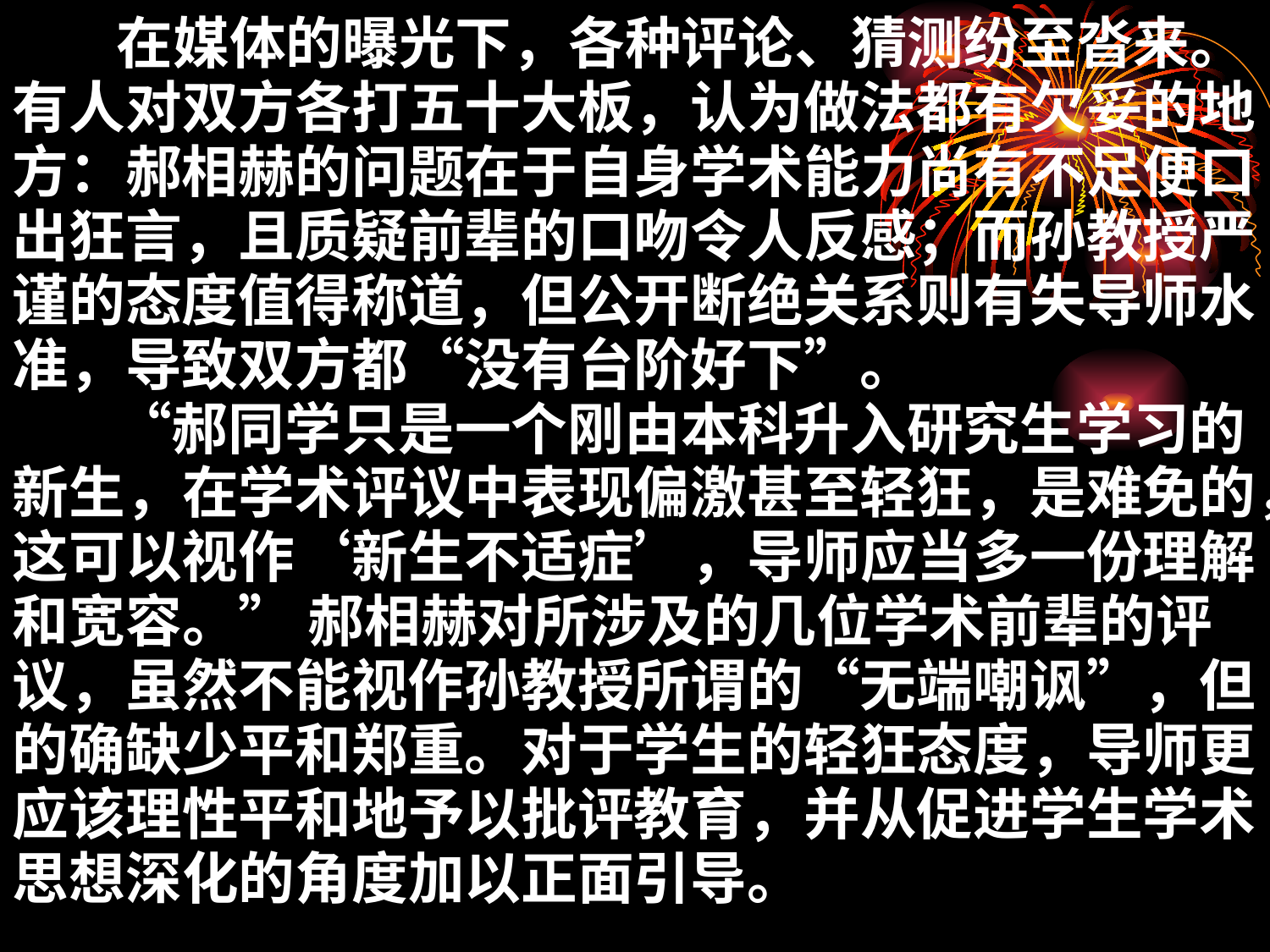

在媒体的曝光下，各种评论、猜测纷至沓来。有人对双方各打五十大板，认为做法都有欠妥的地方：郝相赫的问题在于自身学术能力尚有不足便口出狂言，且质疑前辈的口吻令人反感；而孙教授严谨的态度值得称道，但公开断绝关系则有失导师水准，导致双方都“没有台阶好下”。
        “郝同学只是一个刚由本科升入研究生学习的新生，在学术评议中表现偏激甚至轻狂，是难免的，这可以视作‘新生不适症’，导师应当多一份理解和宽容。” 郝相赫对所涉及的几位学术前辈的评议，虽然不能视作孙教授所谓的“无端嘲讽”，但的确缺少平和郑重。对于学生的轻狂态度，导师更应该理性平和地予以批评教育，并从促进学生学术思想深化的角度加以正面引导。